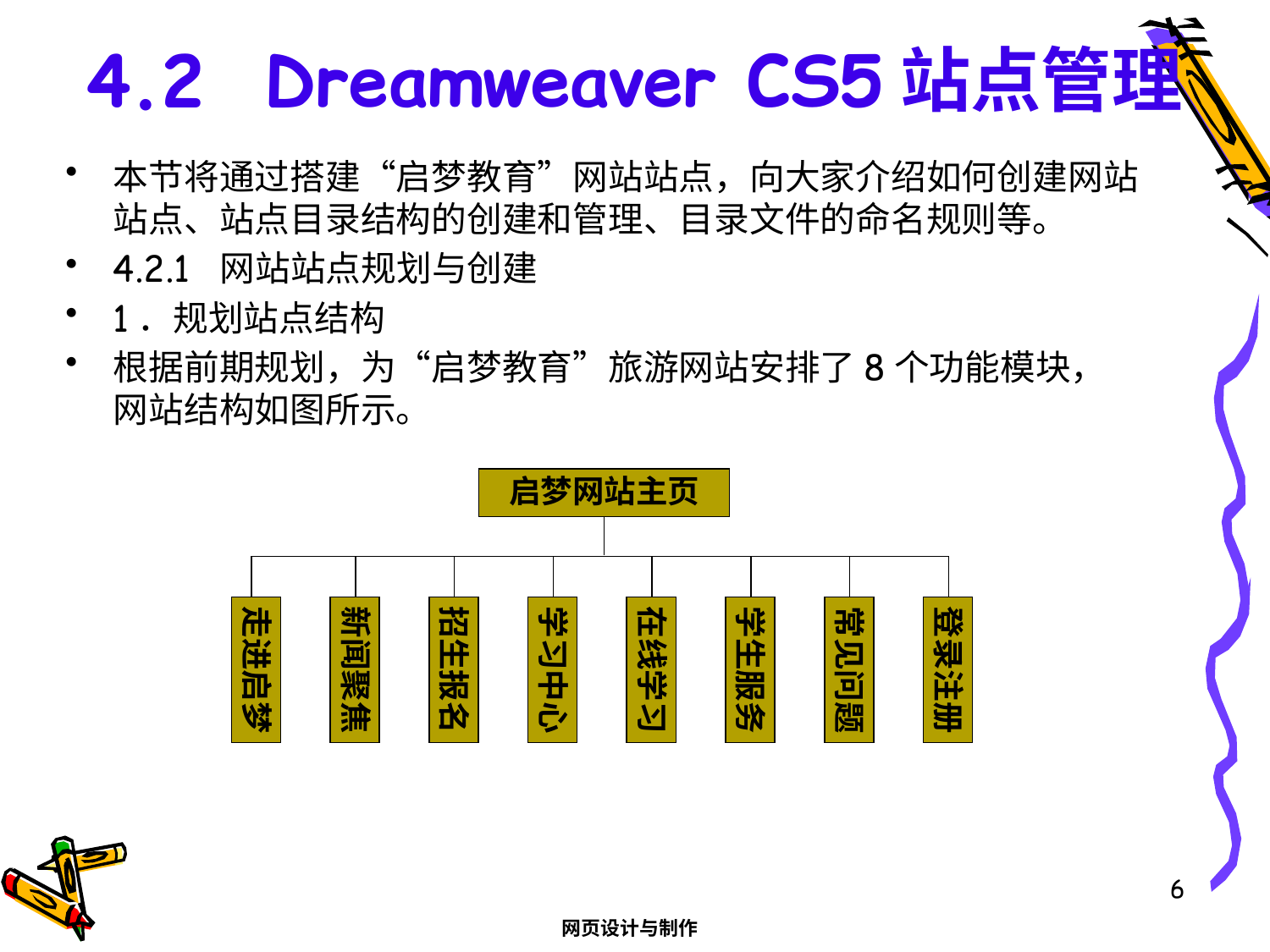

# 4.2  Dreamweaver CS5站点管理
本节将通过搭建“启梦教育”网站站点，向大家介绍如何创建网站站点、站点目录结构的创建和管理、目录文件的命名规则等。
4.2.1  网站站点规划与创建
1．规划站点结构
根据前期规划，为“启梦教育”旅游网站安排了8个功能模块，网站结构如图所示。
启梦网站主页
走进启梦
新闻聚焦

招生报名

学习中心

在线学习

学生服务

常见问题

登录注册

6
网页设计与制作